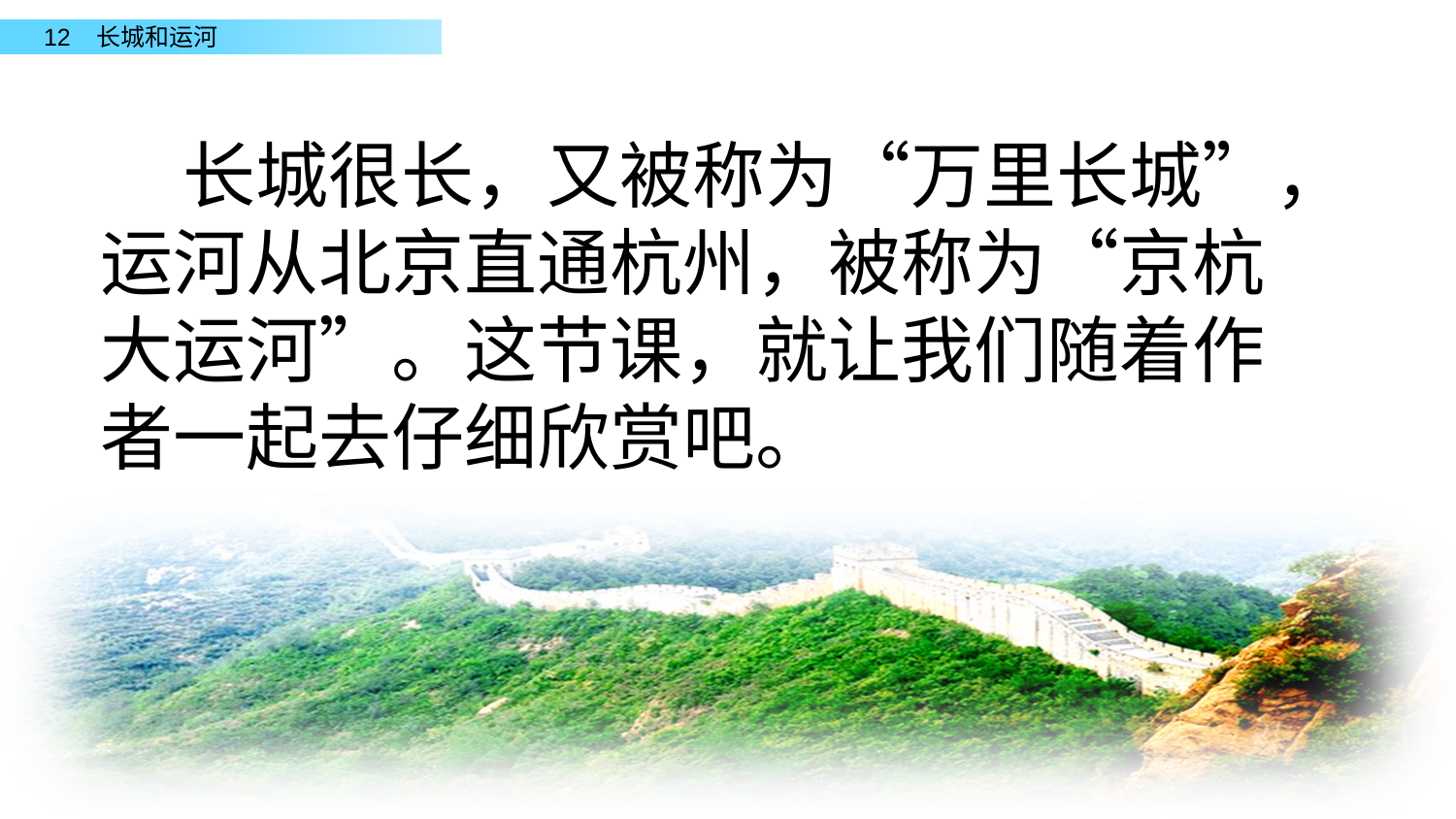

长城很长，又被称为“万里长城”，运河从北京直通杭州，被称为“京杭大运河”。这节课，就让我们随着作者一起去仔细欣赏吧。